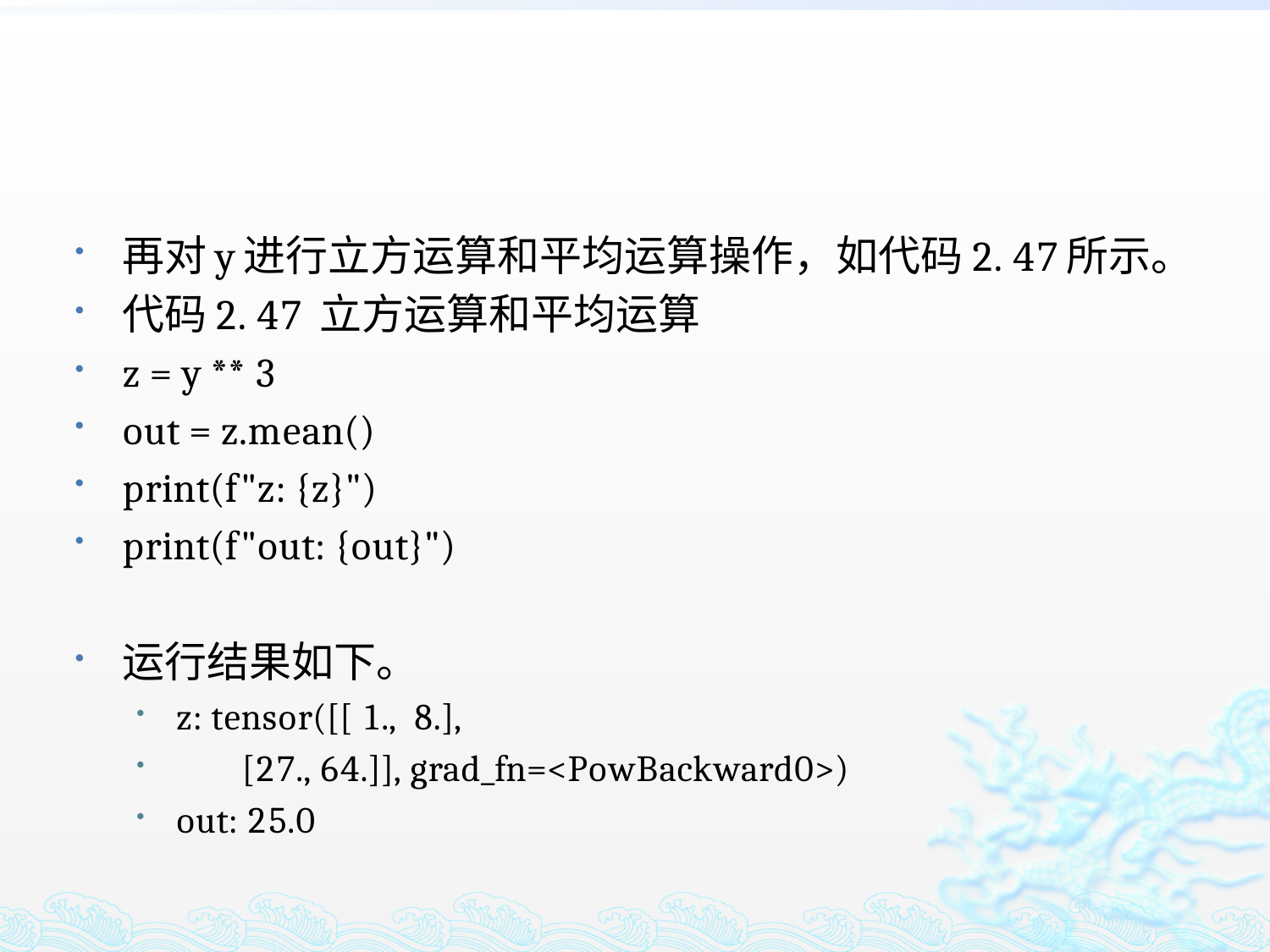

再对y进行立方运算和平均运算操作，如代码2. 47所示。
代码2. 47 立方运算和平均运算
z = y ** 3
out = z.mean()
print(f"z: {z}")
print(f"out: {out}")

运行结果如下。
z: tensor([[ 1.,  8.],
        [27., 64.]], grad_fn=<PowBackward0>)
out: 25.0